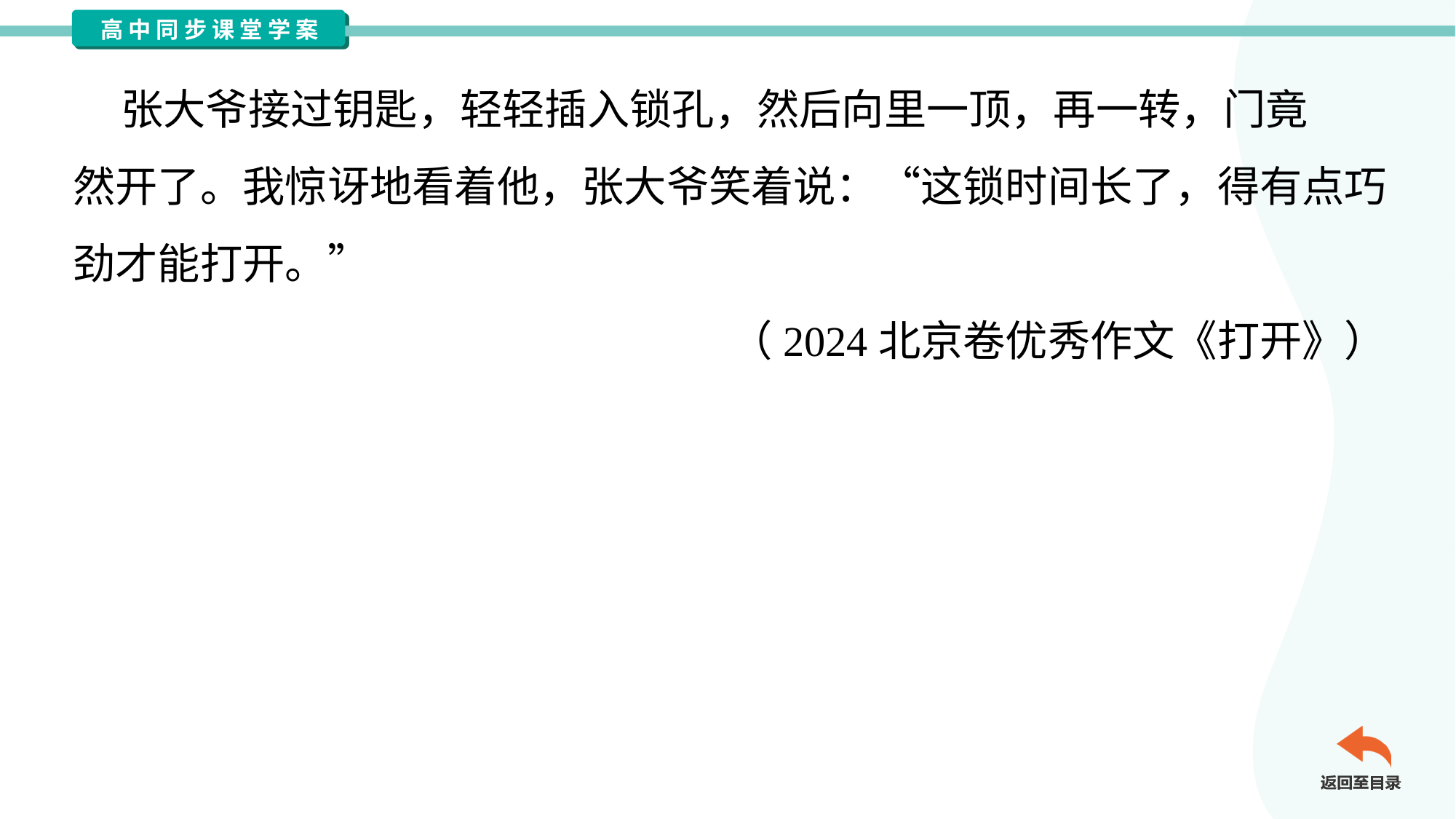

张大爷接过钥匙，轻轻插入锁孔，然后向里一顶，再一转，门竟
然开了。我惊讶地看着他，张大爷笑着说：“这锁时间长了，得有点巧
劲才能打开。”
（2024北京卷优秀作文《打开》）